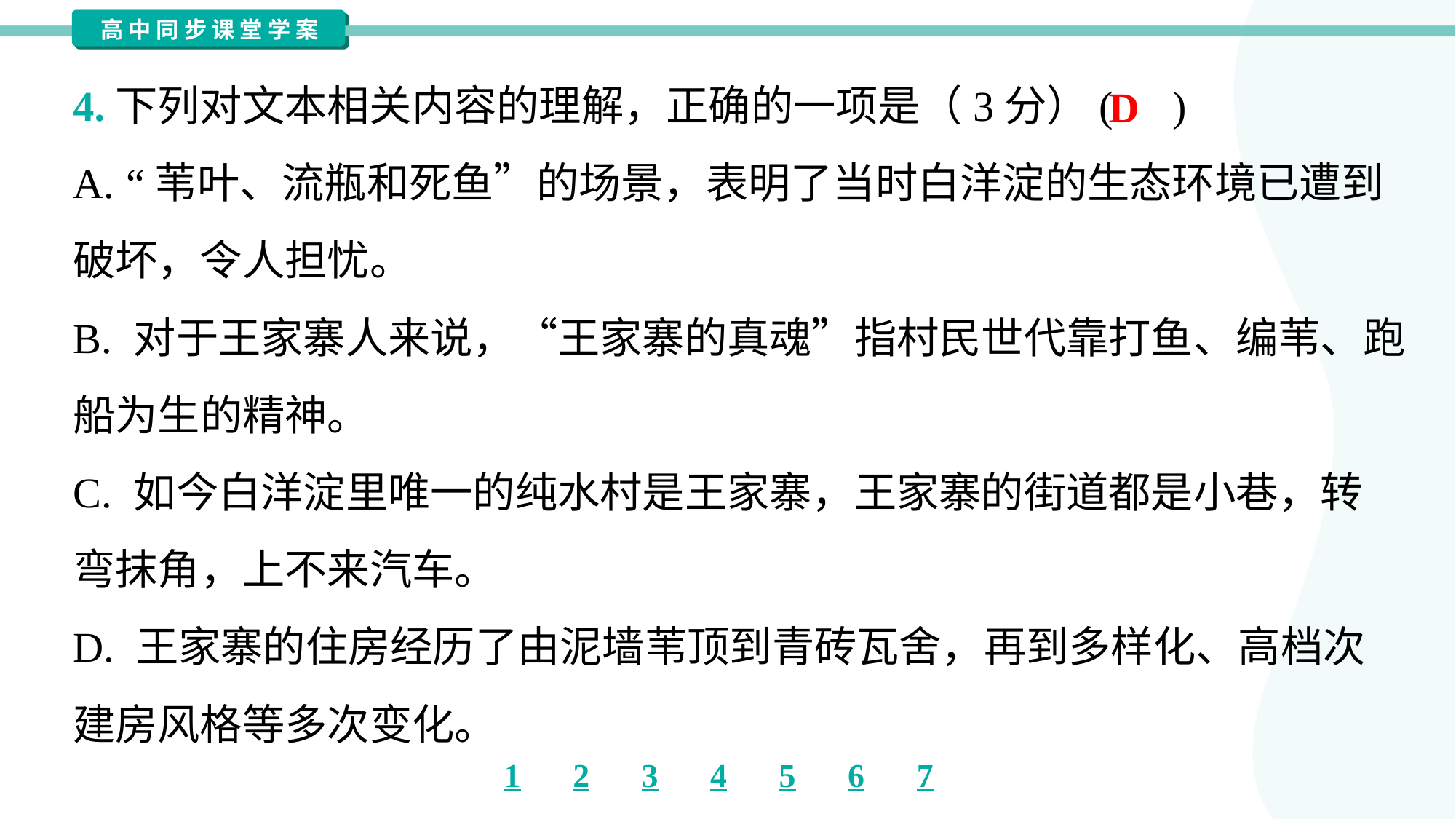

4.下列对文本相关内容的理解，正确的一项是（3分）(     )
D
A. “苇叶、流瓶和死鱼”的场景，表明了当时白洋淀的生态环境已遭到
破坏，令人担忧。
B. 对于王家寨人来说，“王家寨的真魂”指村民世代靠打鱼、编苇、跑
船为生的精神。
C. 如今白洋淀里唯一的纯水村是王家寨，王家寨的街道都是小巷，转
弯抹角，上不来汽车。
D. 王家寨的住房经历了由泥墙苇顶到青砖瓦舍，再到多样化、高档次
建房风格等多次变化。